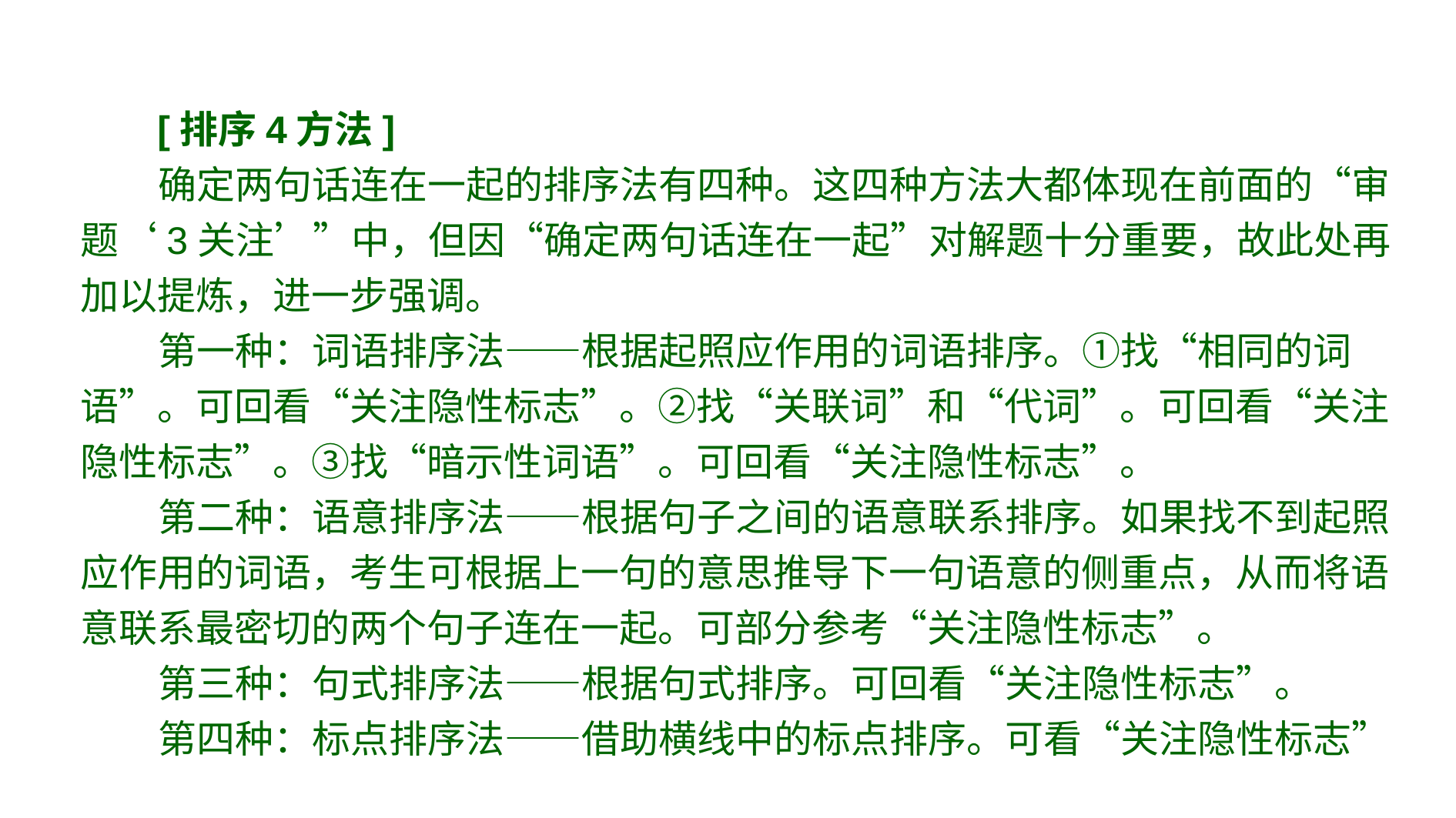

[排序4方法]
    确定两句话连在一起的排序法有四种。这四种方法大都体现在前面的“审题‘3关注’”中，但因“确定两句话连在一起”对解题十分重要，故此处再加以提炼，进一步强调。
    第一种：词语排序法——根据起照应作用的词语排序。①找“相同的词语”。可回看“关注隐性标志”。②找“关联词”和“代词”。可回看“关注隐性标志”。③找“暗示性词语”。可回看“关注隐性标志”。
    第二种：语意排序法——根据句子之间的语意联系排序。如果找不到起照应作用的词语，考生可根据上一句的意思推导下一句语意的侧重点，从而将语意联系最密切的两个句子连在一起。可部分参考“关注隐性标志”。
    第三种：句式排序法——根据句式排序。可回看“关注隐性标志”。
    第四种：标点排序法——借助横线中的标点排序。可看“关注隐性标志”